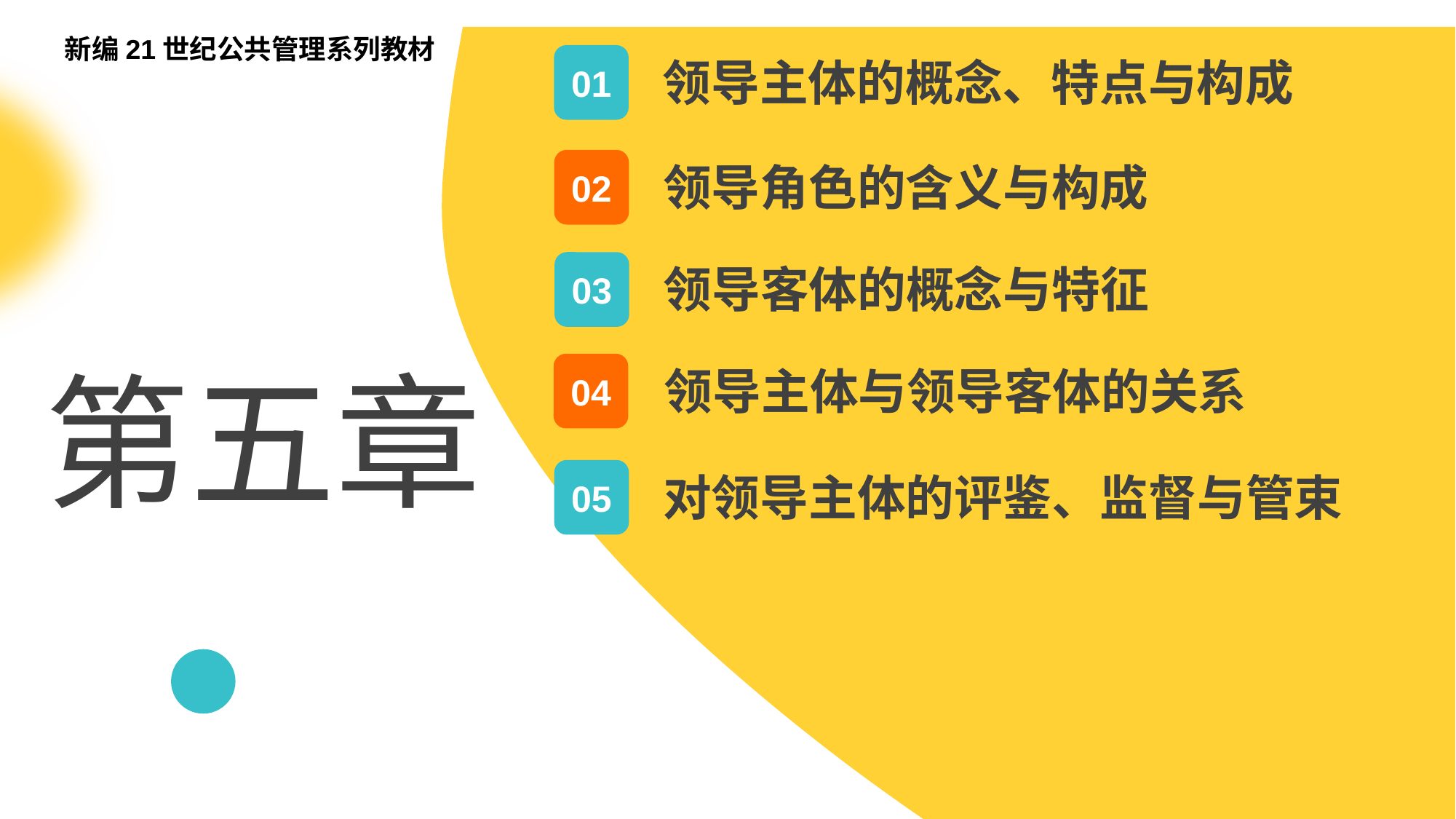

新编21世纪公共管理系列教材

01
领导主体的概念、特点与构成

02
领导角色的含义与构成
03
领导客体的概念与特征
第五章
04
领导主体与领导客体的关系
05
对领导主体的评鉴、监督与管束